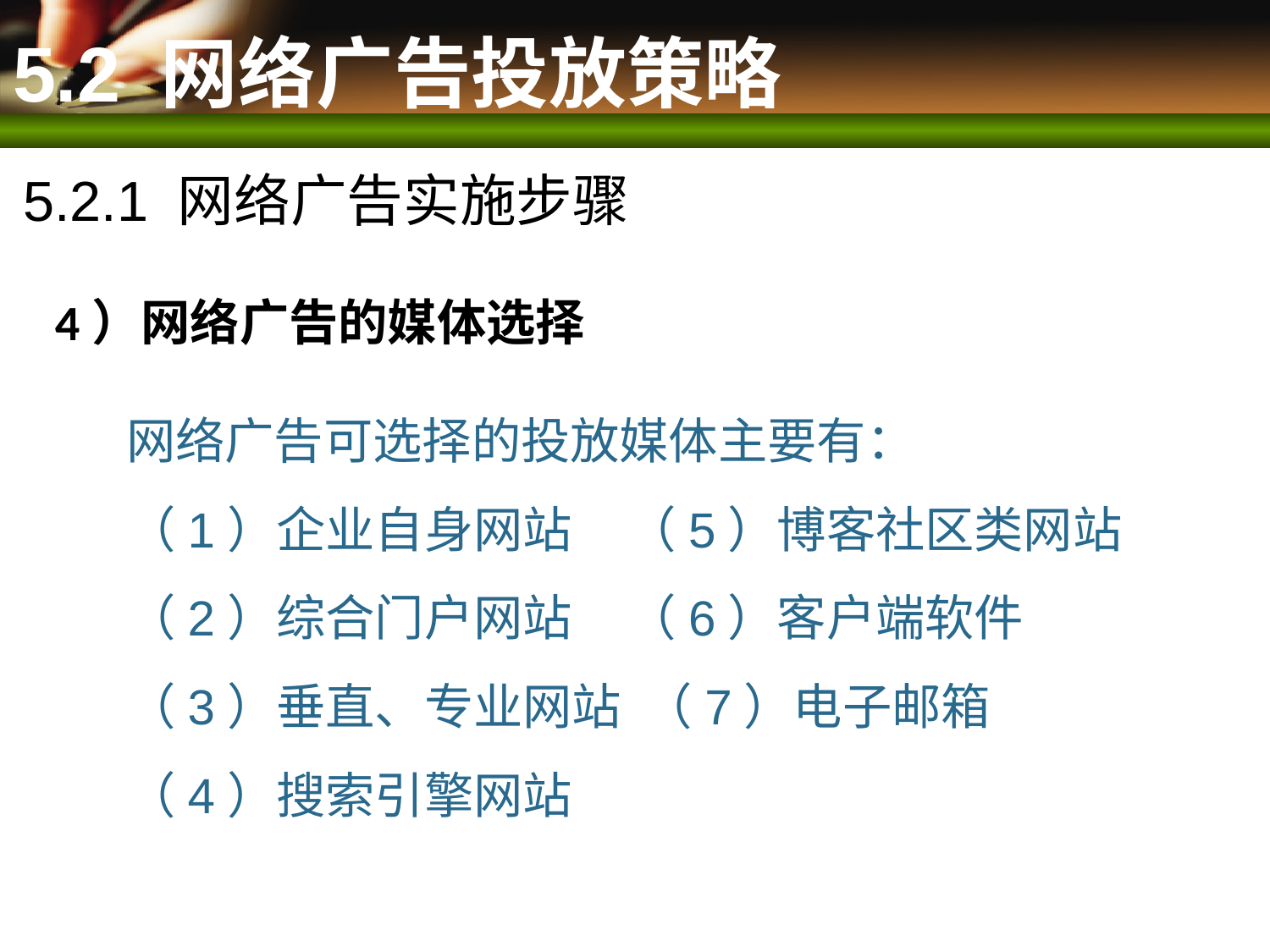

# 5.2 网络广告投放策略
5.2.1 网络广告实施步骤
4）网络广告的媒体选择

网络广告可选择的投放媒体主要有：
（1）企业自身网站     （5）博客社区类网站
（2）综合门户网站     （6）客户端软件
（3）垂直、专业网站  （7）电子邮箱
（4）搜索引擎网站